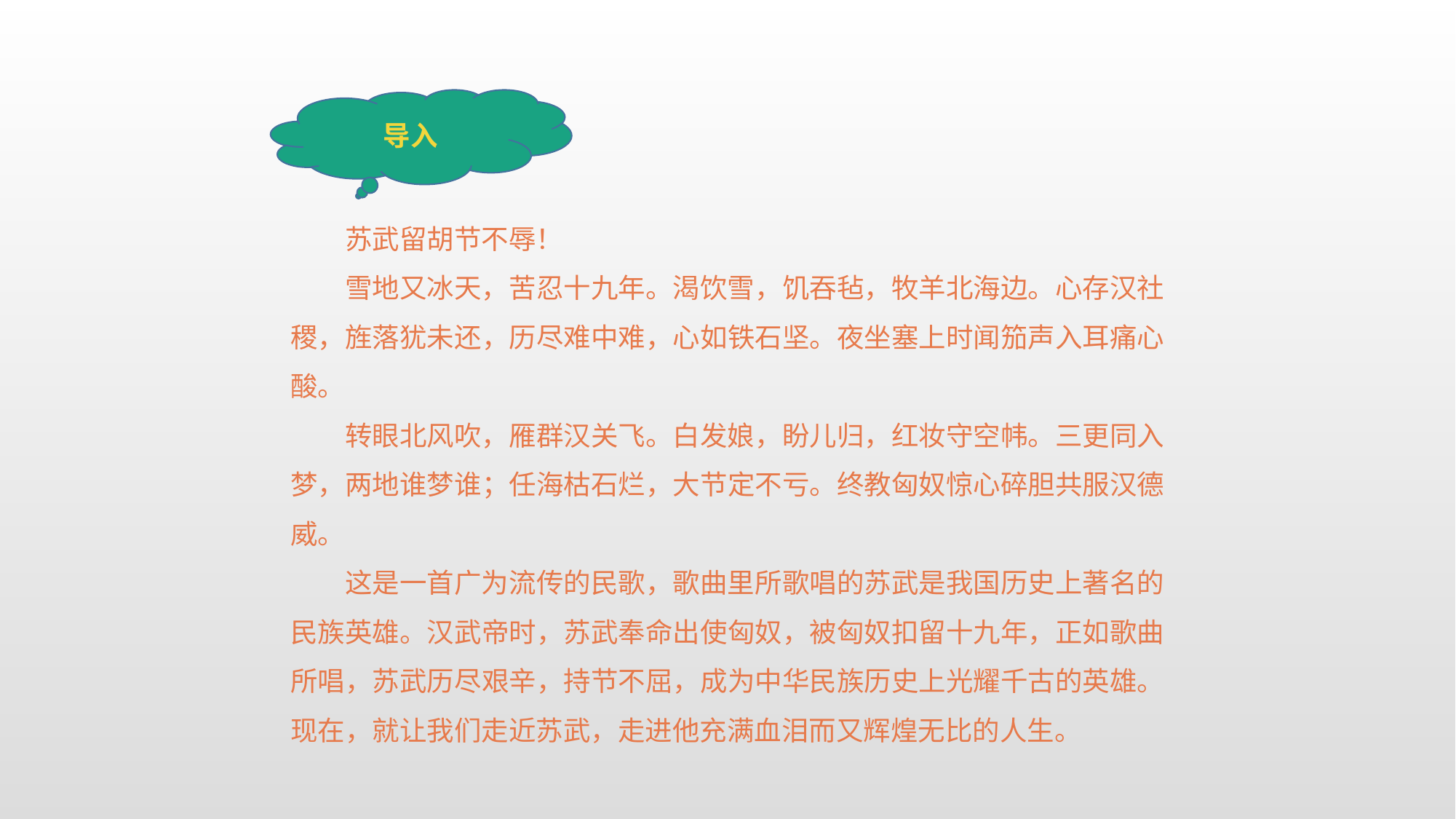

导入
苏武留胡节不辱！
雪地又冰天，苦忍十九年。渴饮雪，饥吞毡，牧羊北海边。心存汉社稷，旌落犹未还，历尽难中难，心如铁石坚。夜坐塞上时闻笳声入耳痛心酸。
转眼北风吹，雁群汉关飞。白发娘，盼儿归，红妆守空帏。三更同入梦，两地谁梦谁；任海枯石烂，大节定不亏。终教匈奴惊心碎胆共服汉德威。
这是一首广为流传的民歌，歌曲里所歌唱的苏武是我国历史上著名的民族英雄。汉武帝时，苏武奉命出使匈奴，被匈奴扣留十九年，正如歌曲所唱，苏武历尽艰辛，持节不屈，成为中华民族历史上光耀千古的英雄。现在，就让我们走近苏武，走进他充满血泪而又辉煌无比的人生。